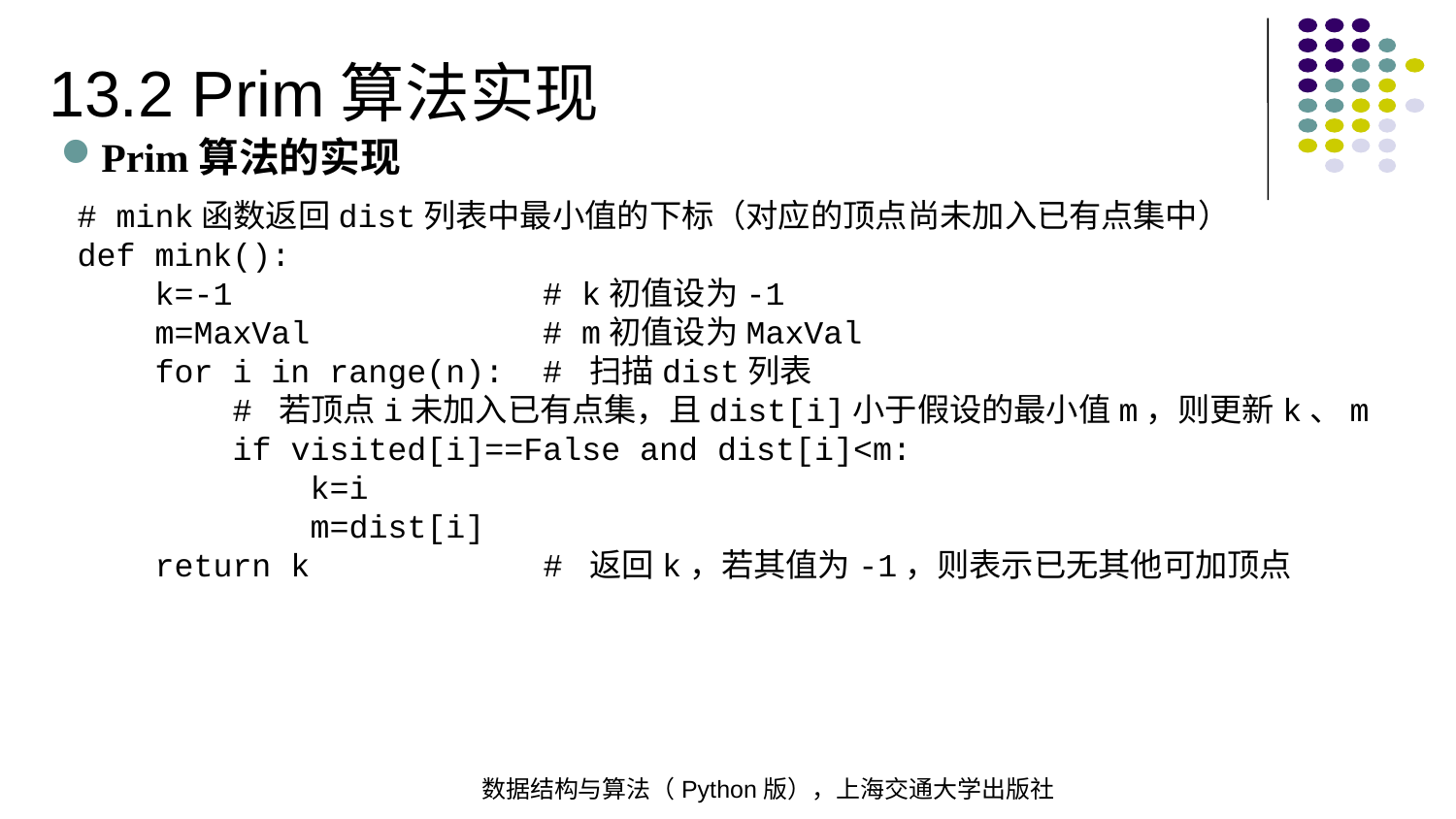

13.2 Prim算法实现
Prim算法的实现
# mink函数返回dist列表中最小值的下标（对应的顶点尚未加入已有点集中）
def mink():
    k=-1                # k初值设为-1
    m=MaxVal            # m初值设为MaxVal
    for i in range(n):  # 扫描dist列表
        # 若顶点i未加入已有点集，且dist[i]小于假设的最小值m，则更新k、m
        if visited[i]==False and dist[i]<m:
            k=i
            m=dist[i]
    return k            # 返回k，若其值为-1，则表示已无其他可加顶点